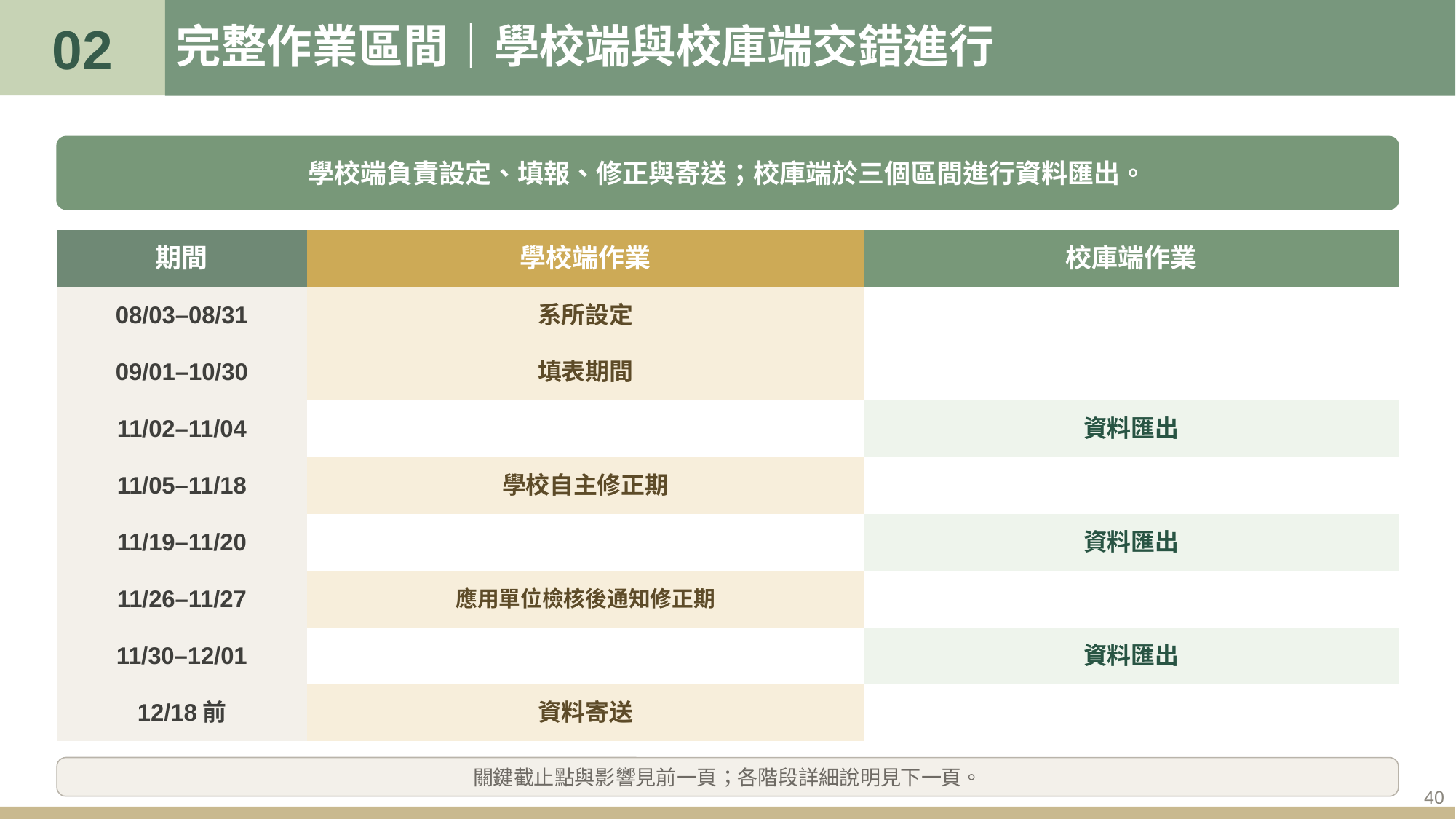

02
# 完整作業區間｜學校端與校庫端交錯進行
學校端負責設定、填報、修正與寄送；校庫端於三個區間進行資料匯出。
| 期間 | 學校端作業 | 校庫端作業 |
| --- | --- | --- |
| 08/03–08/31 | 系所設定 |  |
| 09/01–10/30 | 填表期間 |  |
| 11/02–11/04 |  | 資料匯出 |
| 11/05–11/18 | 學校自主修正期 |  |
| 11/19–11/20 |  | 資料匯出 |
| 11/26–11/27 | 應用單位檢核後通知修正期 |  |
| 11/30–12/01 |  | 資料匯出 |
| 12/18前 | 資料寄送 |  |
關鍵截止點與影響見前一頁；各階段詳細說明見下一頁。
40